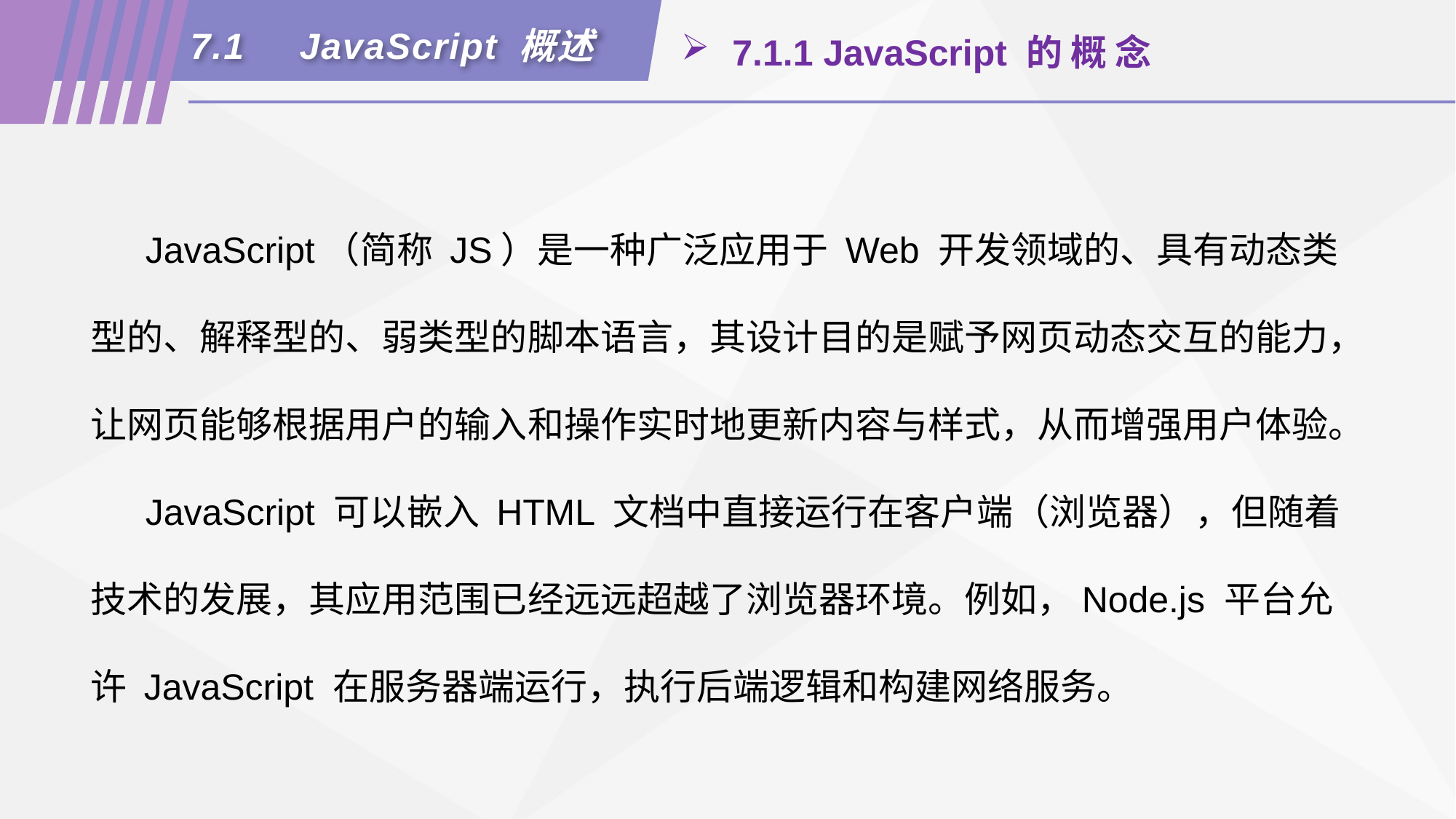

7.1	JavaScript 概述
 7.1.1 JavaScript 的 概 念
JavaScript（简称 JS）是一种广泛应用于 Web 开发领域的、具有动态类型的、解释型的、弱类型的脚本语言，其设计目的是赋予网页动态交互的能力，让网页能够根据用户的输入和操作实时地更新内容与样式，从而增强用户体验。
JavaScript 可以嵌入 HTML 文档中直接运行在客户端（浏览器），但随着技术的发展，其应用范围已经远远超越了浏览器环境。例如，Node.js 平台允许 JavaScript 在服务器端运行，执行后端逻辑和构建网络服务。